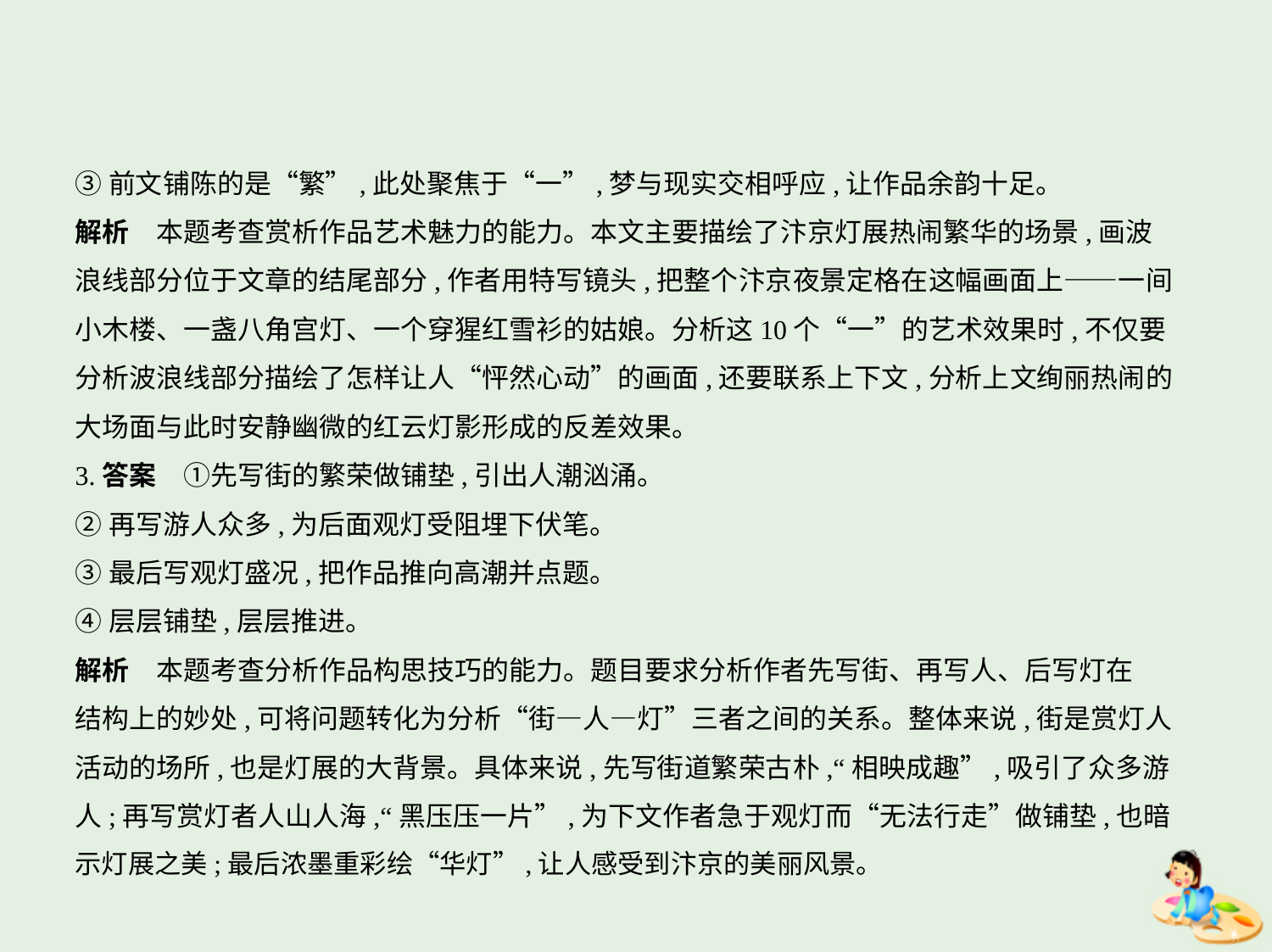

③前文铺陈的是“繁”,此处聚焦于“一”,梦与现实交相呼应,让作品余韵十足。
解析　本题考查赏析作品艺术魅力的能力。本文主要描绘了汴京灯展热闹繁华的场景,画波
浪线部分位于文章的结尾部分,作者用特写镜头,把整个汴京夜景定格在这幅画面上——一间
小木楼、一盏八角宫灯、一个穿猩红雪衫的姑娘。分析这10个“一”的艺术效果时,不仅要
分析波浪线部分描绘了怎样让人“怦然心动”的画面,还要联系上下文,分析上文绚丽热闹的
大场面与此时安静幽微的红云灯影形成的反差效果。
3.答案　①先写街的繁荣做铺垫,引出人潮汹涌。
②再写游人众多,为后面观灯受阻埋下伏笔。
③最后写观灯盛况,把作品推向高潮并点题。
④层层铺垫,层层推进。
解析　本题考查分析作品构思技巧的能力。题目要求分析作者先写街、再写人、后写灯在
结构上的妙处,可将问题转化为分析“街—人—灯”三者之间的关系。整体来说,街是赏灯人
活动的场所,也是灯展的大背景。具体来说,先写街道繁荣古朴,“相映成趣”,吸引了众多游
人;再写赏灯者人山人海,“黑压压一片”,为下文作者急于观灯而“无法行走”做铺垫,也暗
示灯展之美;最后浓墨重彩绘“华灯”,让人感受到汴京的美丽风景。